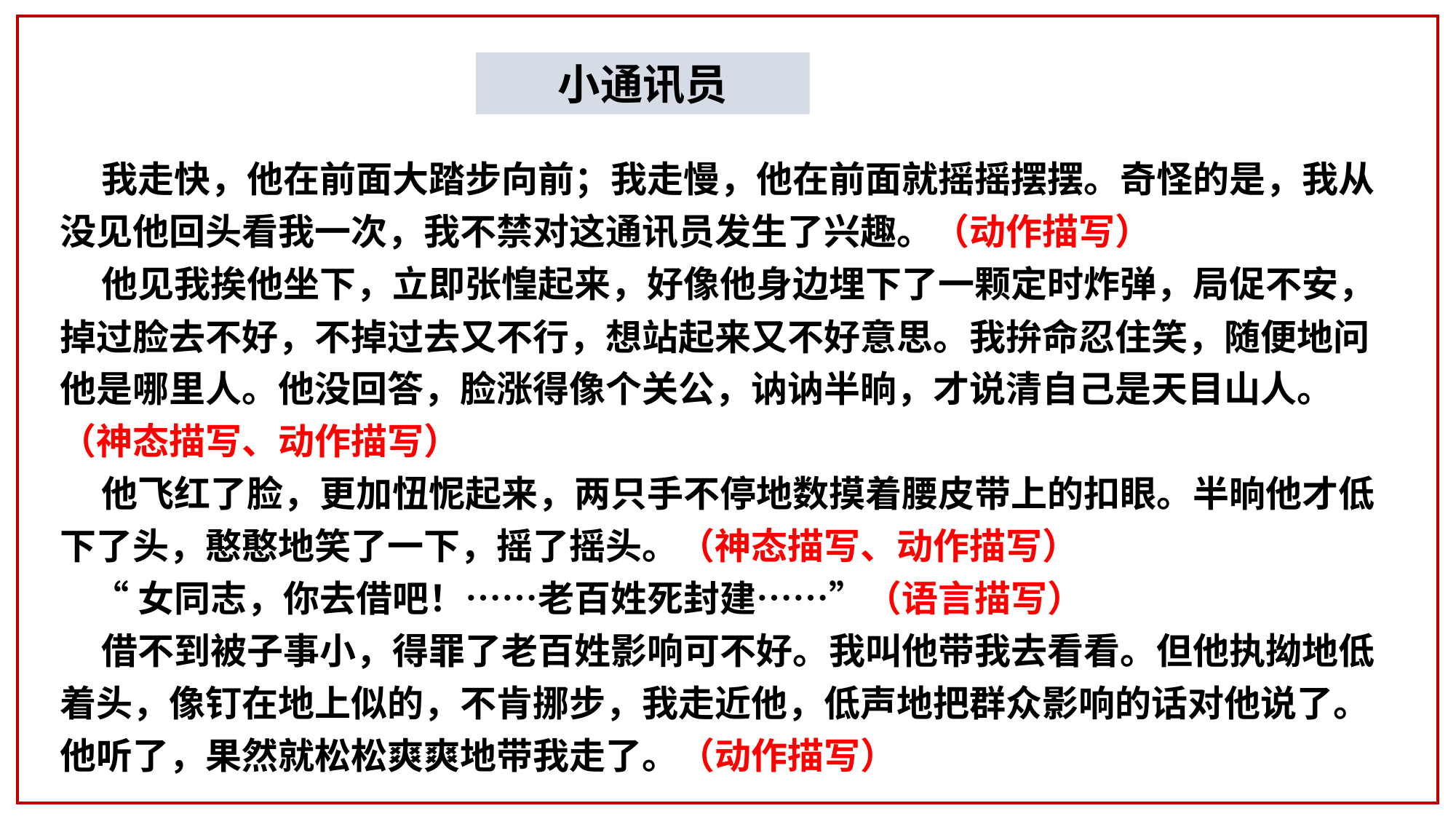

小通讯员
#
    我走快，他在前面大踏步向前；我走慢，他在前面就摇摇摆摆。奇怪的是，我从没见他回头看我一次，我不禁对这通讯员发生了兴趣。（动作描写）
    他见我挨他坐下，立即张惶起来，好像他身边埋下了一颗定时炸弹，局促不安，掉过脸去不好，不掉过去又不行，想站起来又不好意思。我拚命忍住笑，随便地问他是哪里人。他没回答，脸涨得像个关公，讷讷半晌，才说清自己是天目山人。（神态描写、动作描写）
    他飞红了脸，更加忸怩起来，两只手不停地数摸着腰皮带上的扣眼。半晌他才低下了头，憨憨地笑了一下，摇了摇头。（神态描写、动作描写）
    “女同志，你去借吧！……老百姓死封建……”（语言描写）
    借不到被子事小，得罪了老百姓影响可不好。我叫他带我去看看。但他执拗地低着头，像钉在地上似的，不肯挪步，我走近他，低声地把群众影响的话对他说了。他听了，果然就松松爽爽地带我走了。（动作描写）